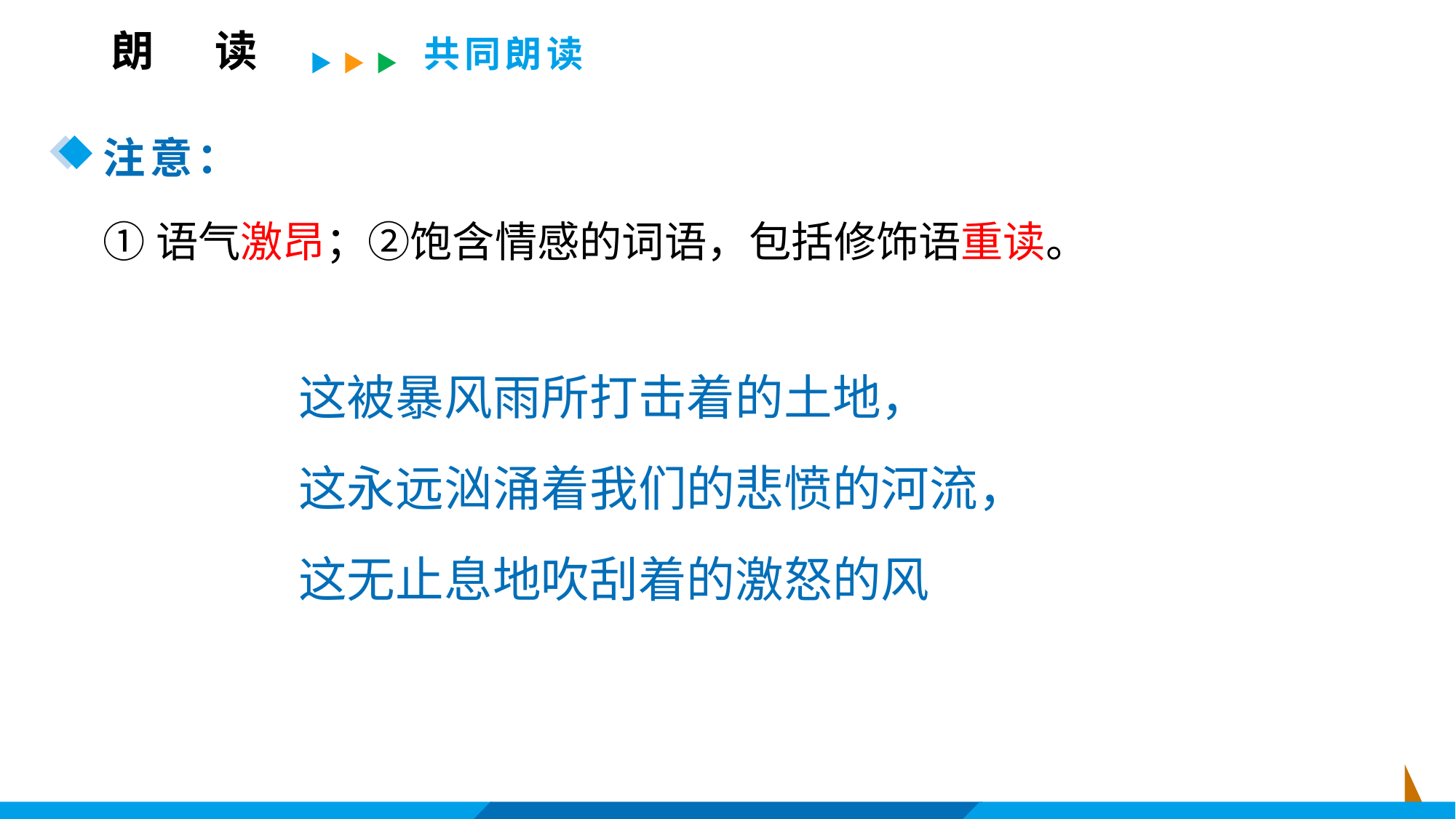

朗    读
共同朗读

注意：
①语气激昂；②饱含情感的词语，包括修饰语重读。

这被暴风雨所打击着的土地，
这永远汹涌着我们的悲愤的河流，
这无止息地吹刮着的激怒的风